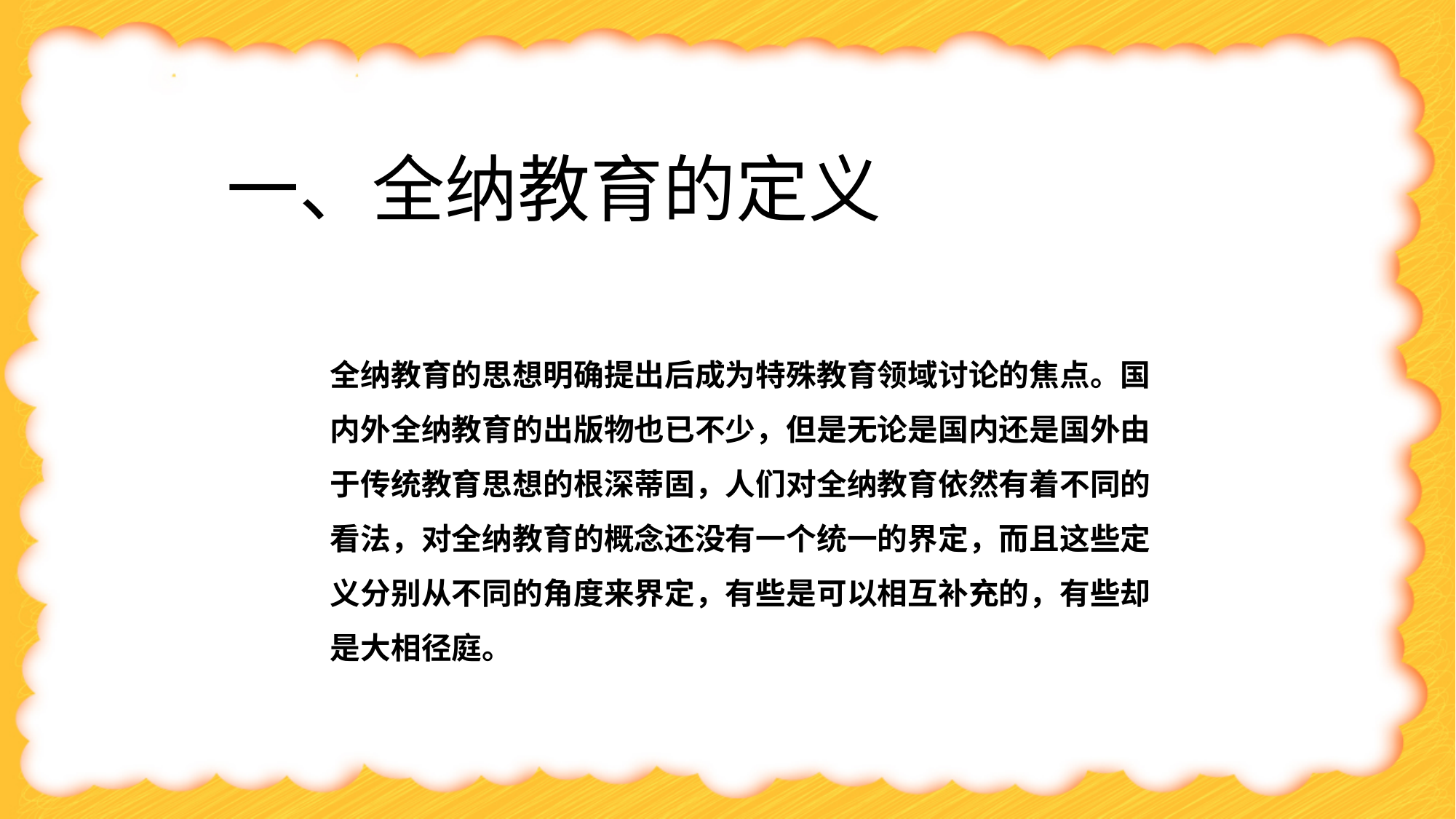

一、全纳教育的定义
全纳教育的思想明确提出后成为特殊教育领域讨论的焦点。国内外全纳教育的出版物也已不少，但是无论是国内还是国外由于传统教育思想的根深蒂固，人们对全纳教育依然有着不同的看法，对全纳教育的概念还没有一个统一的界定，而且这些定义分别从不同的角度来界定，有些是可以相互补充的，有些却是大相径庭。